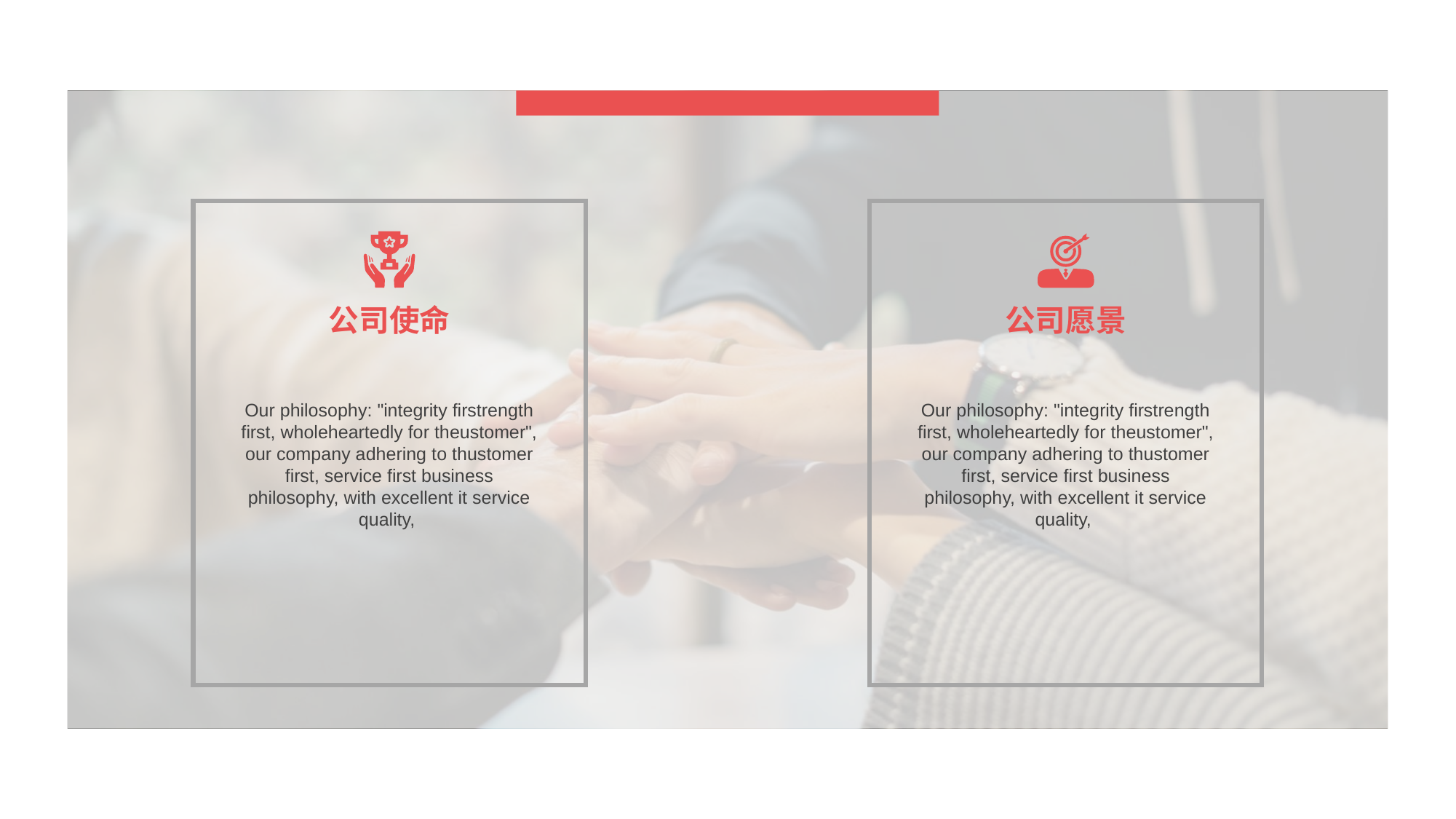

公司使命
公司愿景
Our philosophy: "integrity firstrength first, wholeheartedly for theustomer", our company adhering to thustomer first, service first business philosophy, with excellent it service quality,
Our philosophy: "integrity firstrength first, wholeheartedly for theustomer", our company adhering to thustomer first, service first business philosophy, with excellent it service quality,